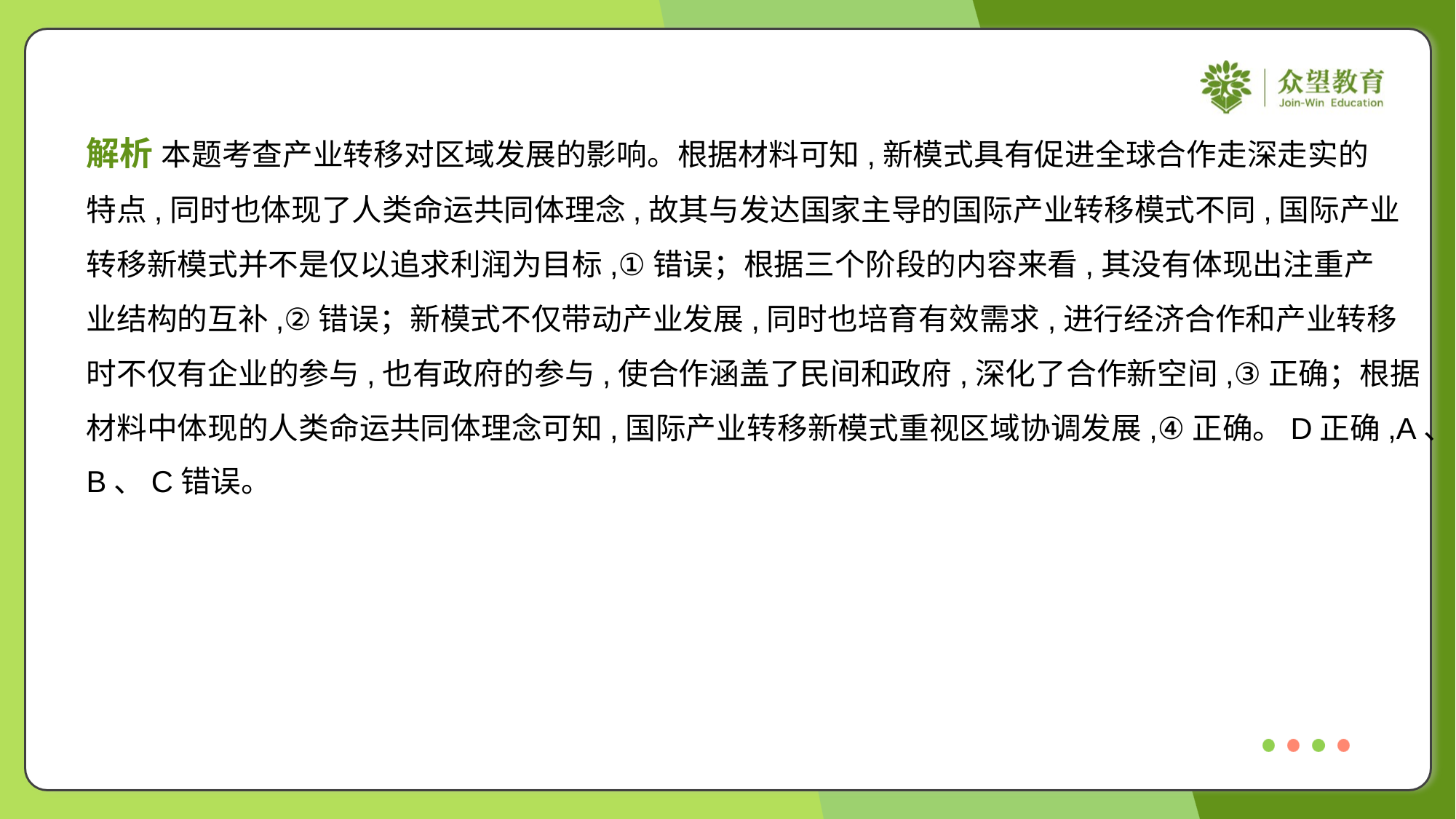

解析 本题考查产业转移对区域发展的影响。根据材料可知,新模式具有促进全球合作走深走实的
特点,同时也体现了人类命运共同体理念,故其与发达国家主导的国际产业转移模式不同,国际产业
转移新模式并不是仅以追求利润为目标,①错误；根据三个阶段的内容来看,其没有体现出注重产
业结构的互补,②错误；新模式不仅带动产业发展,同时也培育有效需求,进行经济合作和产业转移
时不仅有企业的参与,也有政府的参与,使合作涵盖了民间和政府,深化了合作新空间,③正确；根据
材料中体现的人类命运共同体理念可知,国际产业转移新模式重视区域协调发展,④正确。D正确,A、
B、C错误。